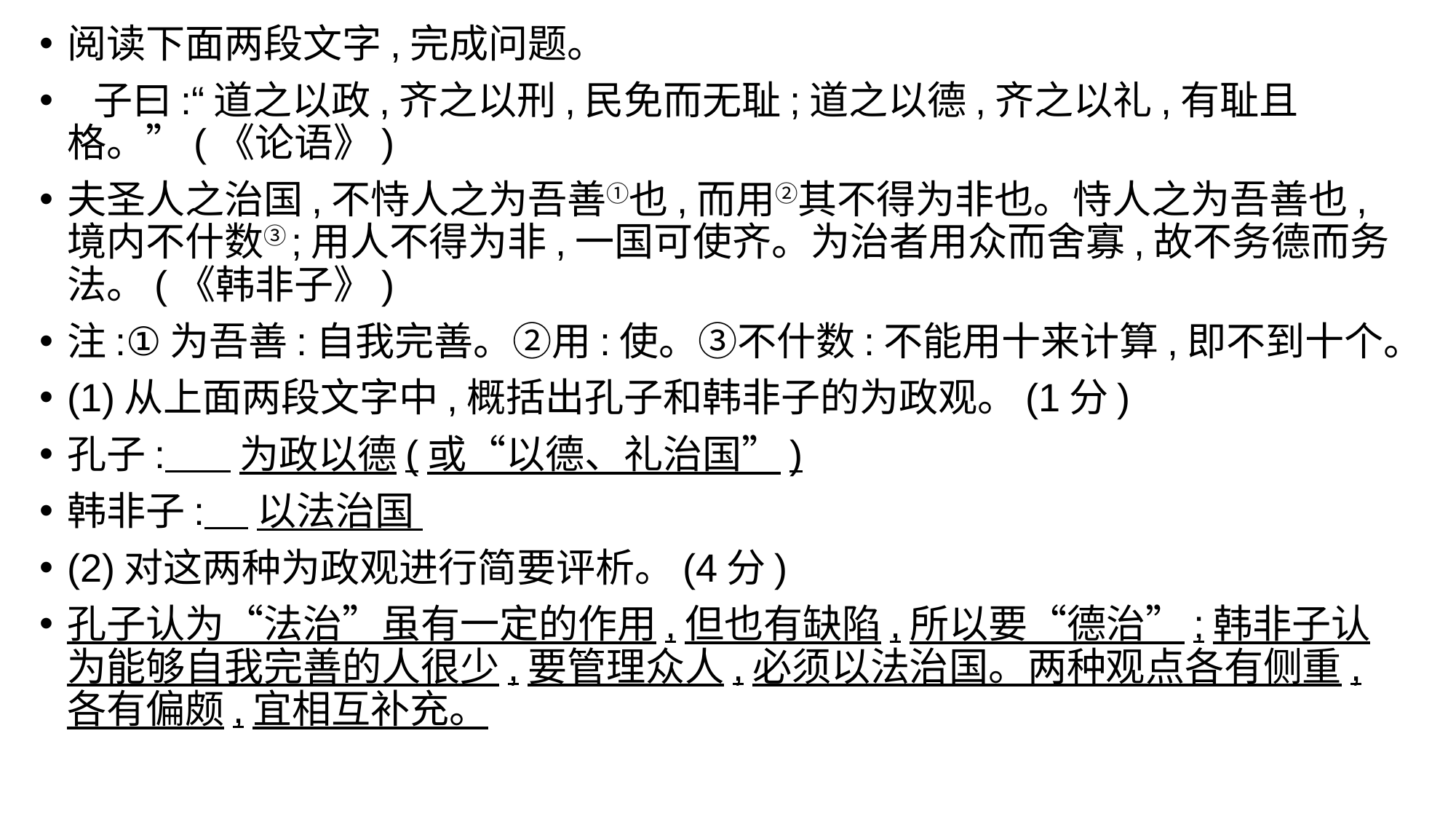

阅读下面两段文字,完成问题。
  子曰:“道之以政,齐之以刑,民免而无耻;道之以德,齐之以礼,有耻且格。”(《论语》)
夫圣人之治国,不恃人之为吾善①也,而用②其不得为非也。恃人之为吾善也,境内不什数③;用人不得为非,一国可使齐。为治者用众而舍寡,故不务德而务法。(《韩非子》)
注:①为吾善:自我完善。②用:使。③不什数:不能用十来计算,即不到十个。
(1)从上面两段文字中,概括出孔子和韩非子的为政观。(1分)
孔子:      为政以德(或“以德、礼治国”)
韩非子:    以法治国
(2)对这两种为政观进行简要评析。(4分)
孔子认为“法治”虽有一定的作用,但也有缺陷,所以要“德治”;韩非子认为能够自我完善的人很少,要管理众人,必须以法治国。两种观点各有侧重,各有偏颇,宜相互补充。

#